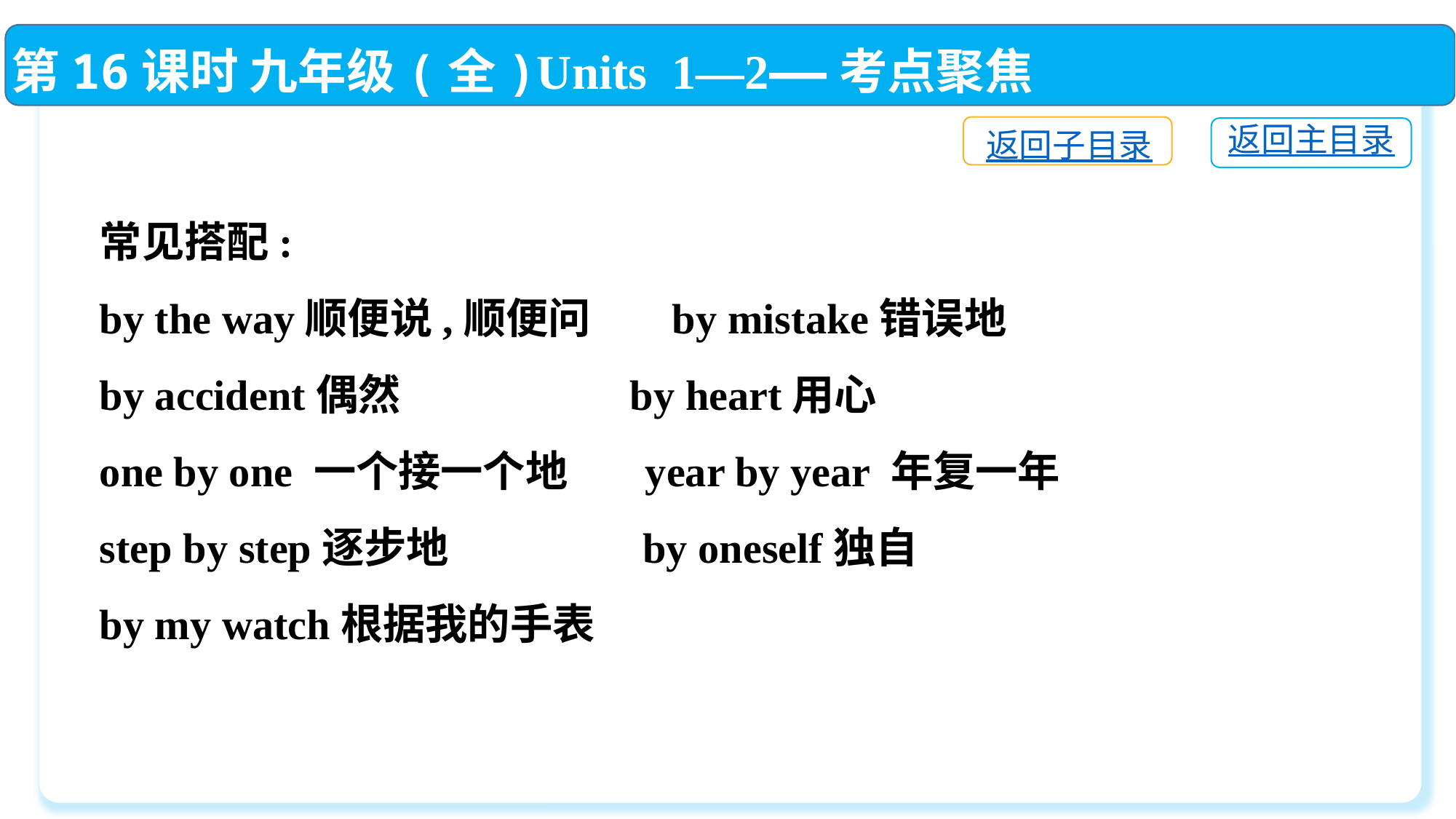

第16课时 九年级(全)Units  1—2——考点聚焦

返回子目录
返回主目录
常见搭配:
by the way顺便说,顺便问　   by mistake错误地
by accident偶然	                    by heart用心
one by one 一个接一个地	year by year 年复一年
step by step逐步地	          by oneself独自
by my watch根据我的手表